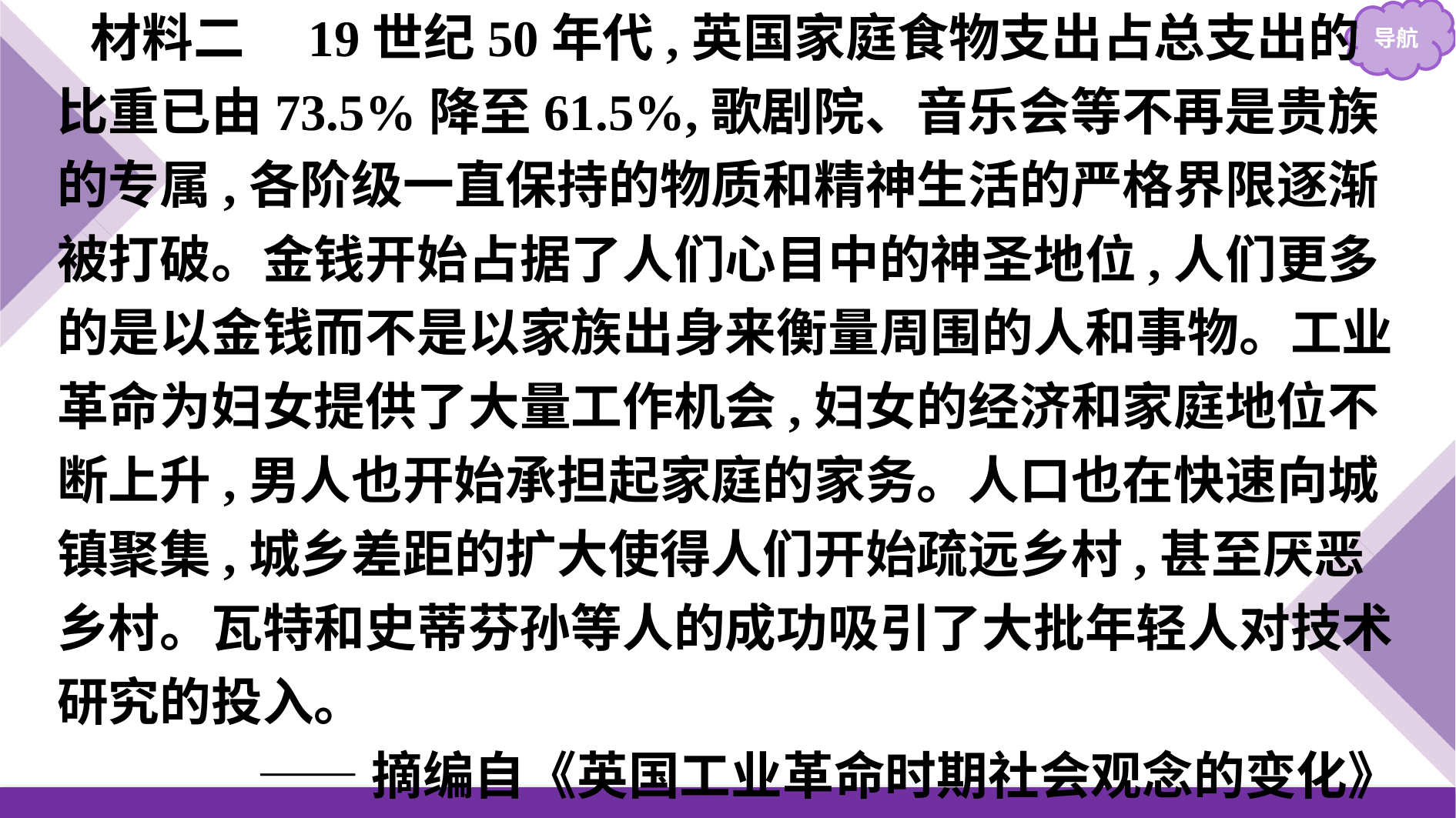

材料二　19世纪50年代,英国家庭食物支出占总支出的比重已由73.5%降至61.5%,歌剧院、音乐会等不再是贵族的专属,各阶级一直保持的物质和精神生活的严格界限逐渐被打破。金钱开始占据了人们心目中的神圣地位,人们更多的是以金钱而不是以家族出身来衡量周围的人和事物。工业革命为妇女提供了大量工作机会,妇女的经济和家庭地位不断上升,男人也开始承担起家庭的家务。人口也在快速向城镇聚集,城乡差距的扩大使得人们开始疏远乡村,甚至厌恶乡村。瓦特和史蒂芬孙等人的成功吸引了大批年轻人对技术研究的投入。
——摘编自《英国工业革命时期社会观念的变化》
(北京师范大学第九届研究生世界史冬季论坛)